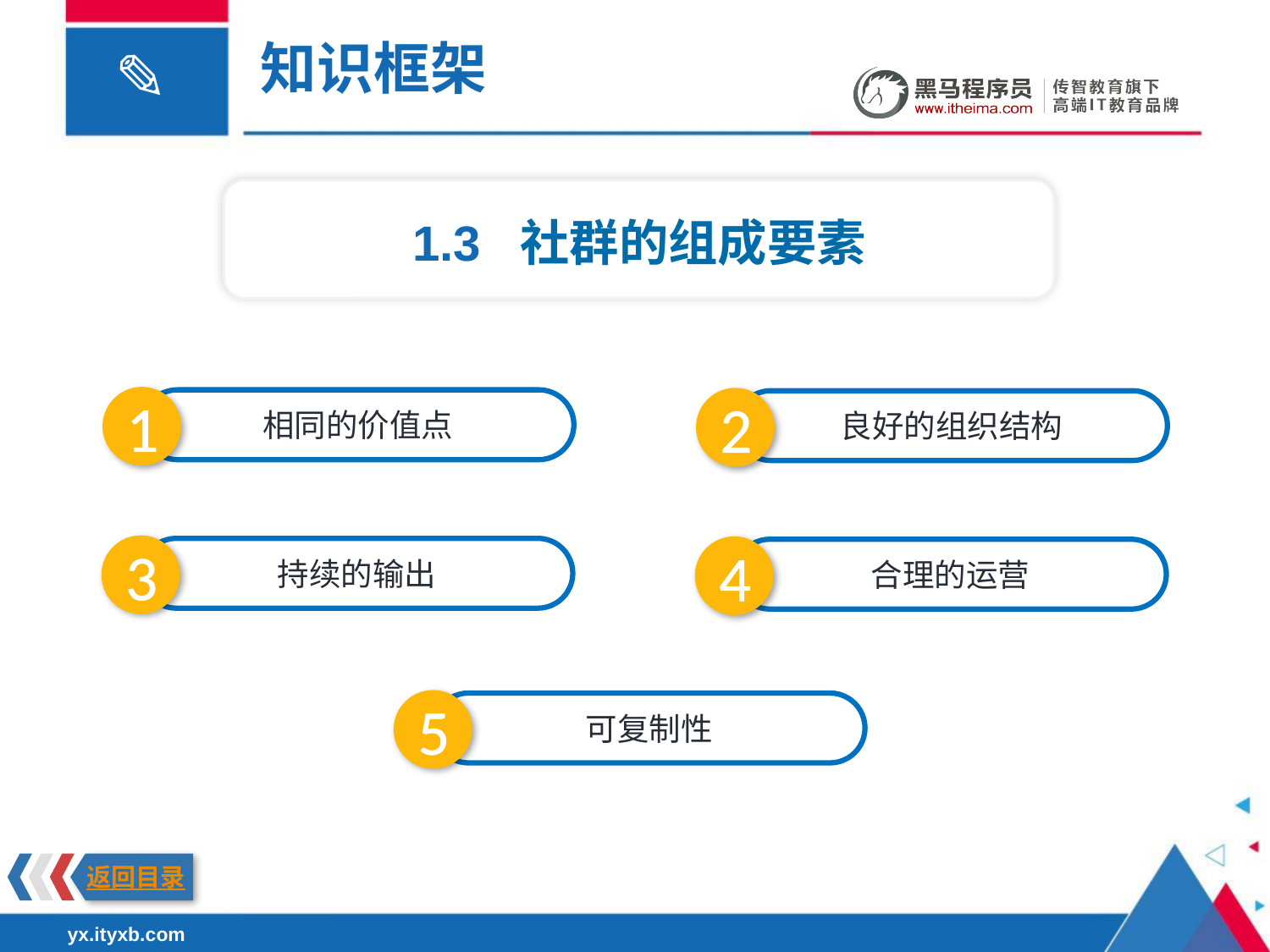

知识框架

1.3  社群的组成要素
1
2
相同的价值点
良好的组织结构
3
4
持续的输出
合理的运营
5
可复制性

返回目录